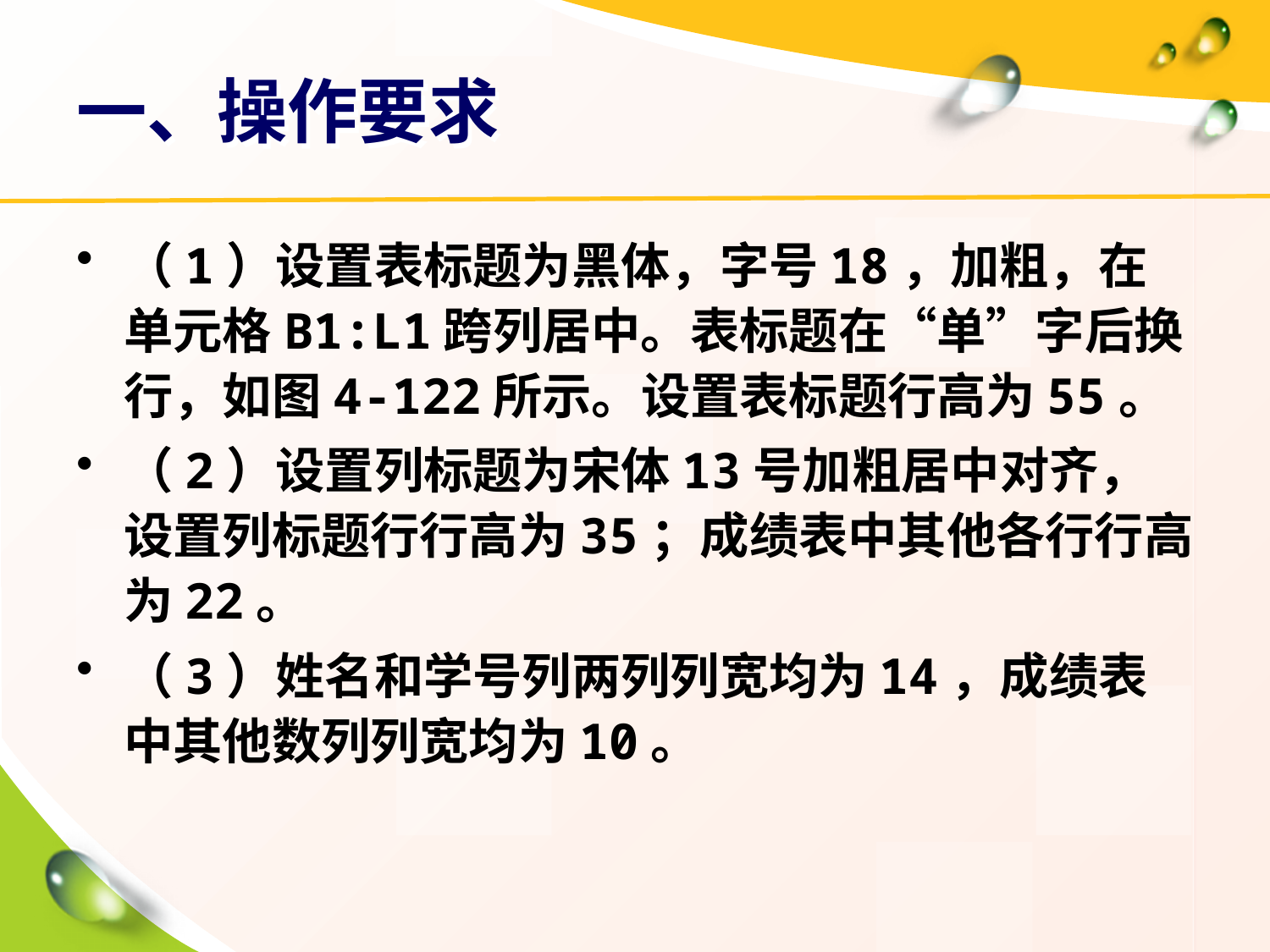

# 一、操作要求
（1）设置表标题为黑体，字号18，加粗，在单元格B1:L1跨列居中。表标题在“单”字后换行，如图4-122所示。设置表标题行高为55。
（2）设置列标题为宋体13号加粗居中对齐，设置列标题行行高为35；成绩表中其他各行行高为22。
（3）姓名和学号列两列列宽均为14，成绩表中其他数列列宽均为10。